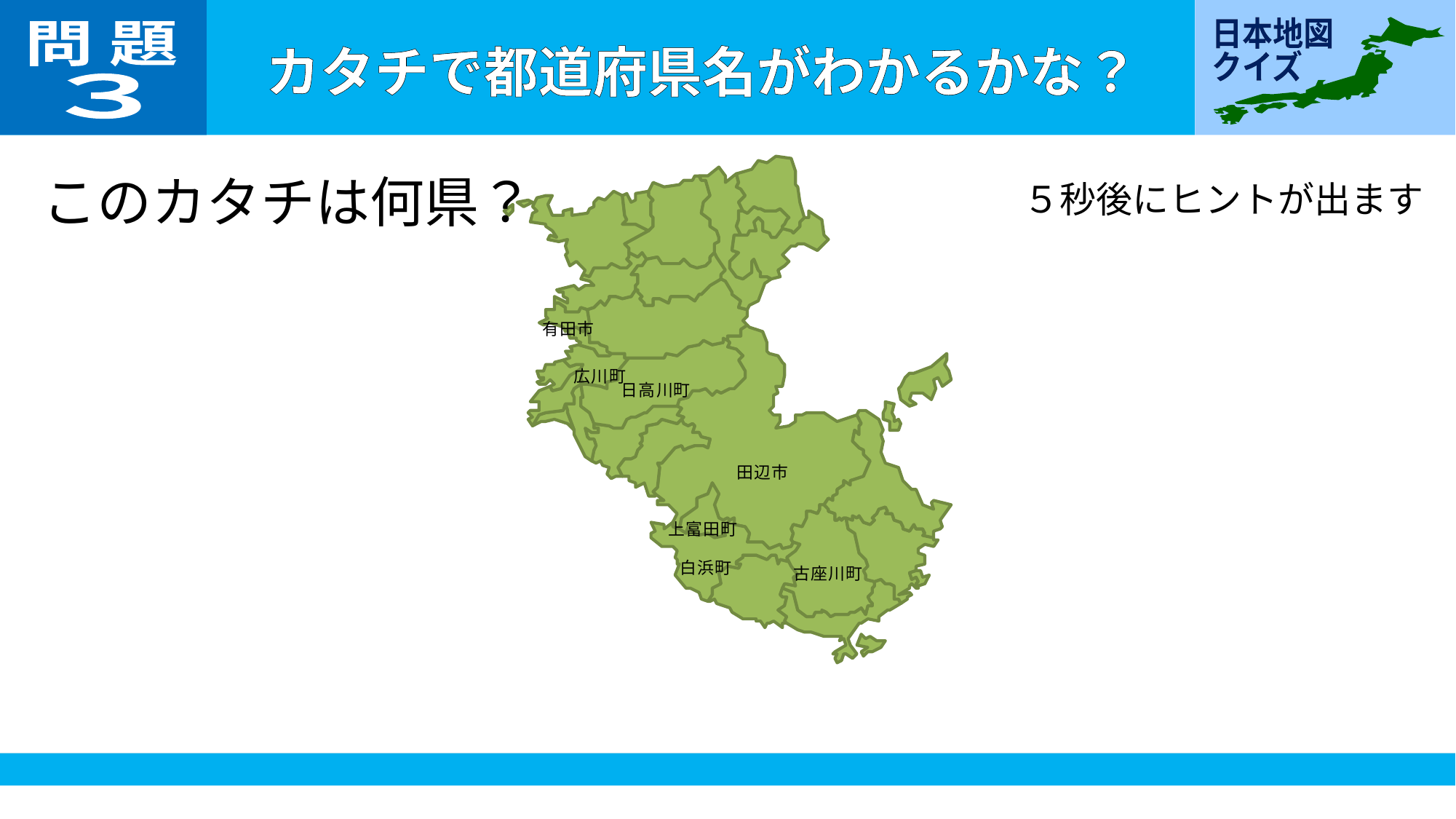

問 題
３

このカタチは何県？
５秒後にヒントが出ます
有田市
広川町
日高川町
田辺市
上富田町
白浜町
古座川町